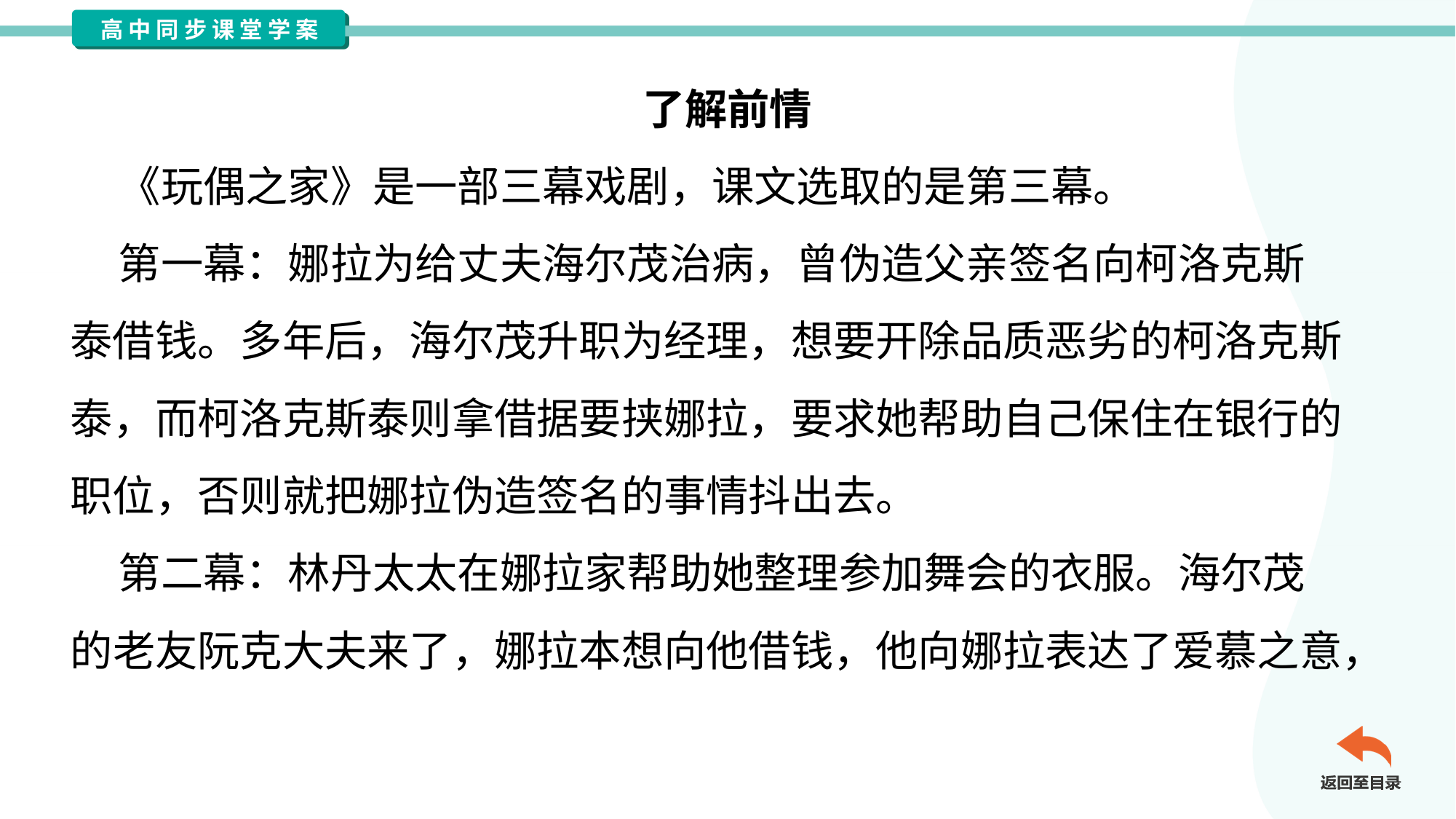

了解前情
    《玩偶之家》是一部三幕戏剧，课文选取的是第三幕。
    第一幕：娜拉为给丈夫海尔茂治病，曾伪造父亲签名向柯洛克斯
泰借钱。多年后，海尔茂升职为经理，想要开除品质恶劣的柯洛克斯
泰，而柯洛克斯泰则拿借据要挟娜拉，要求她帮助自己保住在银行的
职位，否则就把娜拉伪造签名的事情抖出去。
    第二幕：林丹太太在娜拉家帮助她整理参加舞会的衣服。海尔茂
的老友阮克大夫来了，娜拉本想向他借钱，他向娜拉表达了爱慕之意，